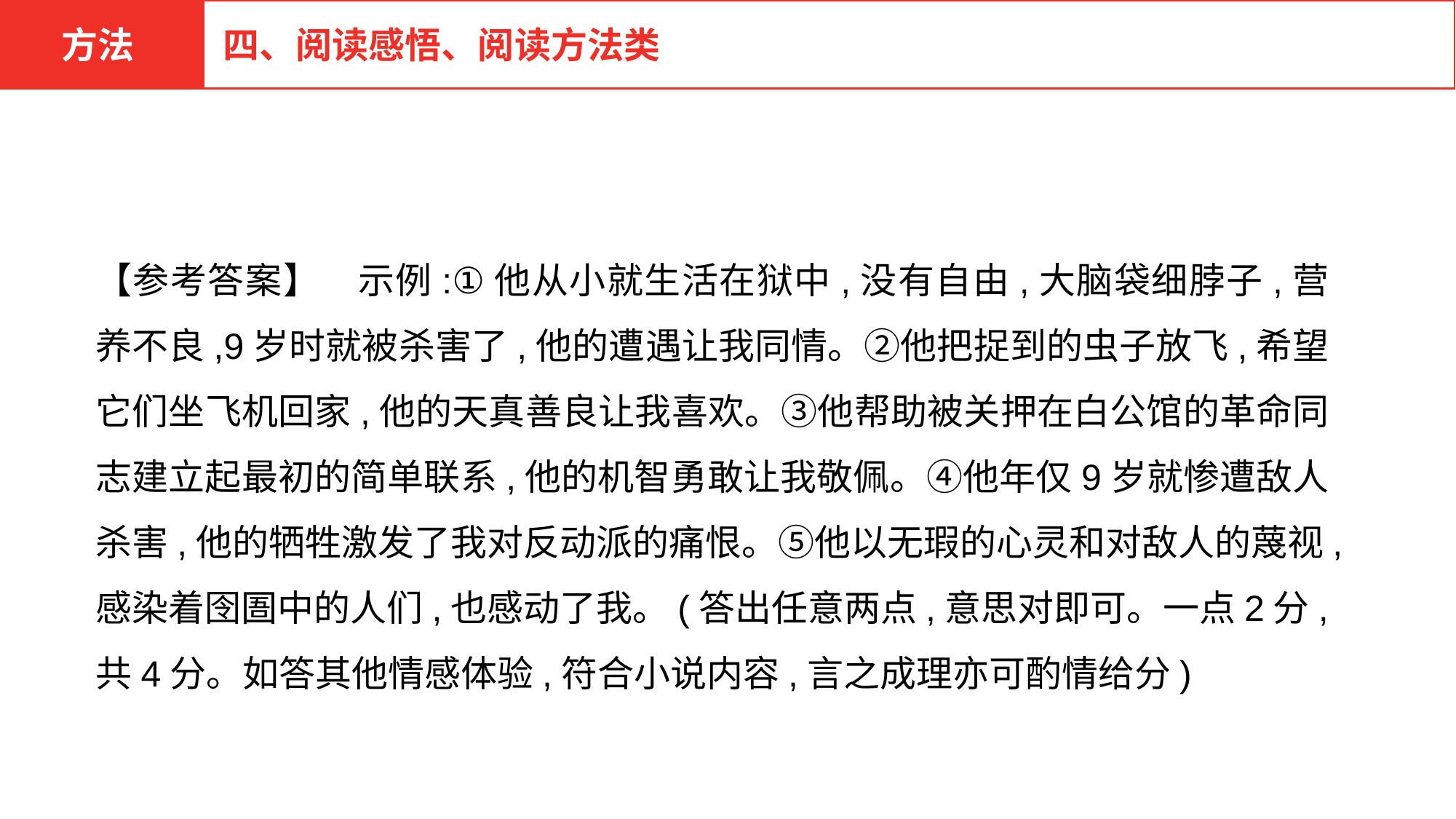

方法
四、阅读感悟、阅读方法类
【参考答案】　示例:①他从小就生活在狱中,没有自由,大脑袋细脖子,营养不良,9岁时就被杀害了,他的遭遇让我同情。②他把捉到的虫子放飞,希望它们坐飞机回家,他的天真善良让我喜欢。③他帮助被关押在白公馆的革命同志建立起最初的简单联系,他的机智勇敢让我敬佩。④他年仅9岁就惨遭敌人杀害,他的牺牲激发了我对反动派的痛恨。⑤他以无瑕的心灵和对敌人的蔑视,感染着囹圄中的人们,也感动了我。(答出任意两点,意思对即可。一点2分,共4分。如答其他情感体验,符合小说内容,言之成理亦可酌情给分)